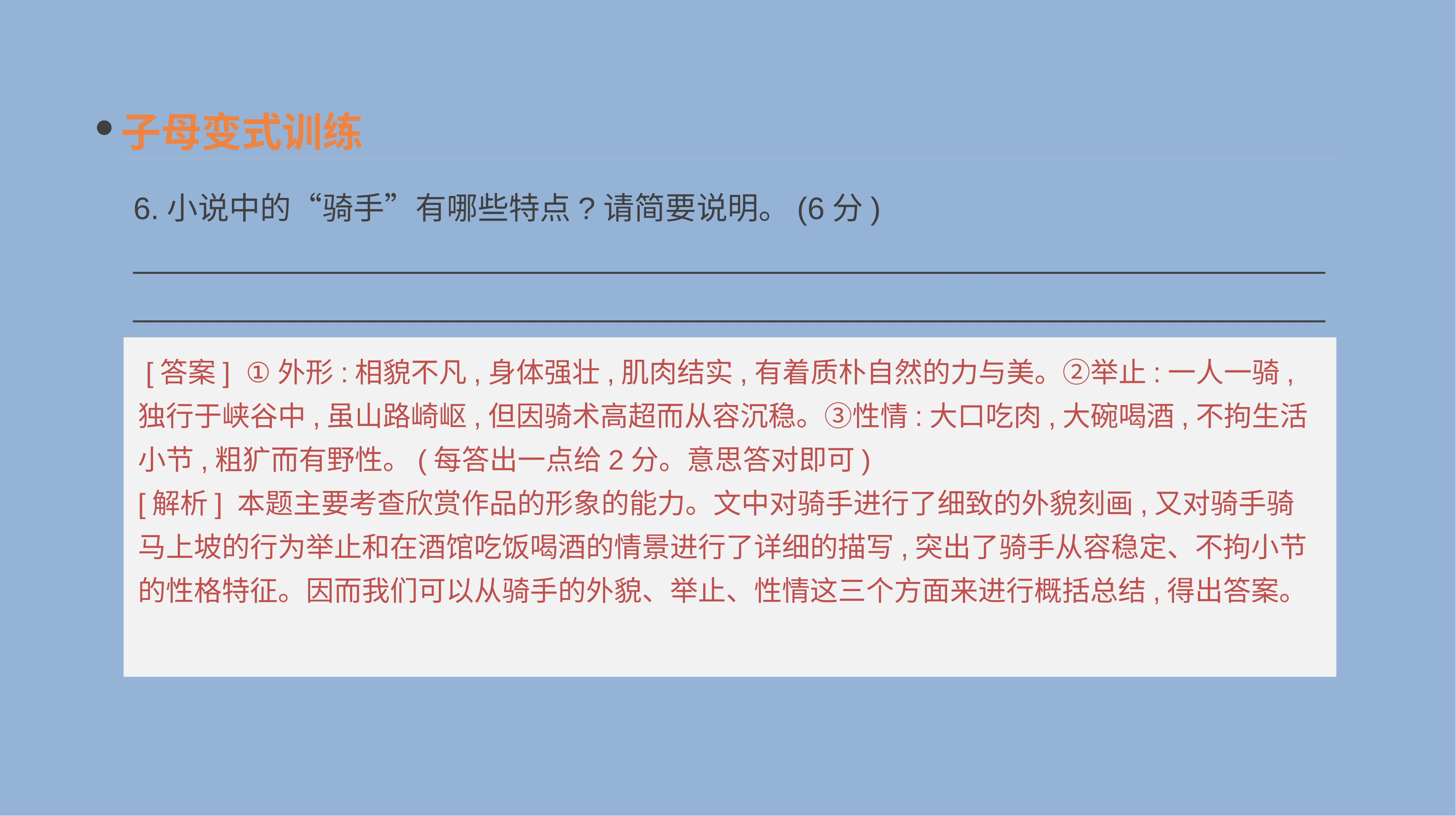

子母变式训练

6.小说中的“骑手”有哪些特点?请简要说明。(6分)
__________________________________________________________________________________________________________________________________________________________________________

 [答案]  ①外形:相貌不凡,身体强壮,肌肉结实,有着质朴自然的力与美。②举止:一人一骑,独行于峡谷中,虽山路崎岖,但因骑术高超而从容沉稳。③性情:大口吃肉,大碗喝酒,不拘生活小节,粗犷而有野性。(每答出一点给2分。意思答对即可)
[解析] 本题主要考查欣赏作品的形象的能力。文中对骑手进行了细致的外貌刻画,又对骑手骑马上坡的行为举止和在酒馆吃饭喝酒的情景进行了详细的描写,突出了骑手从容稳定、不拘小节的性格特征。因而我们可以从骑手的外貌、举止、性情这三个方面来进行概括总结,得出答案。